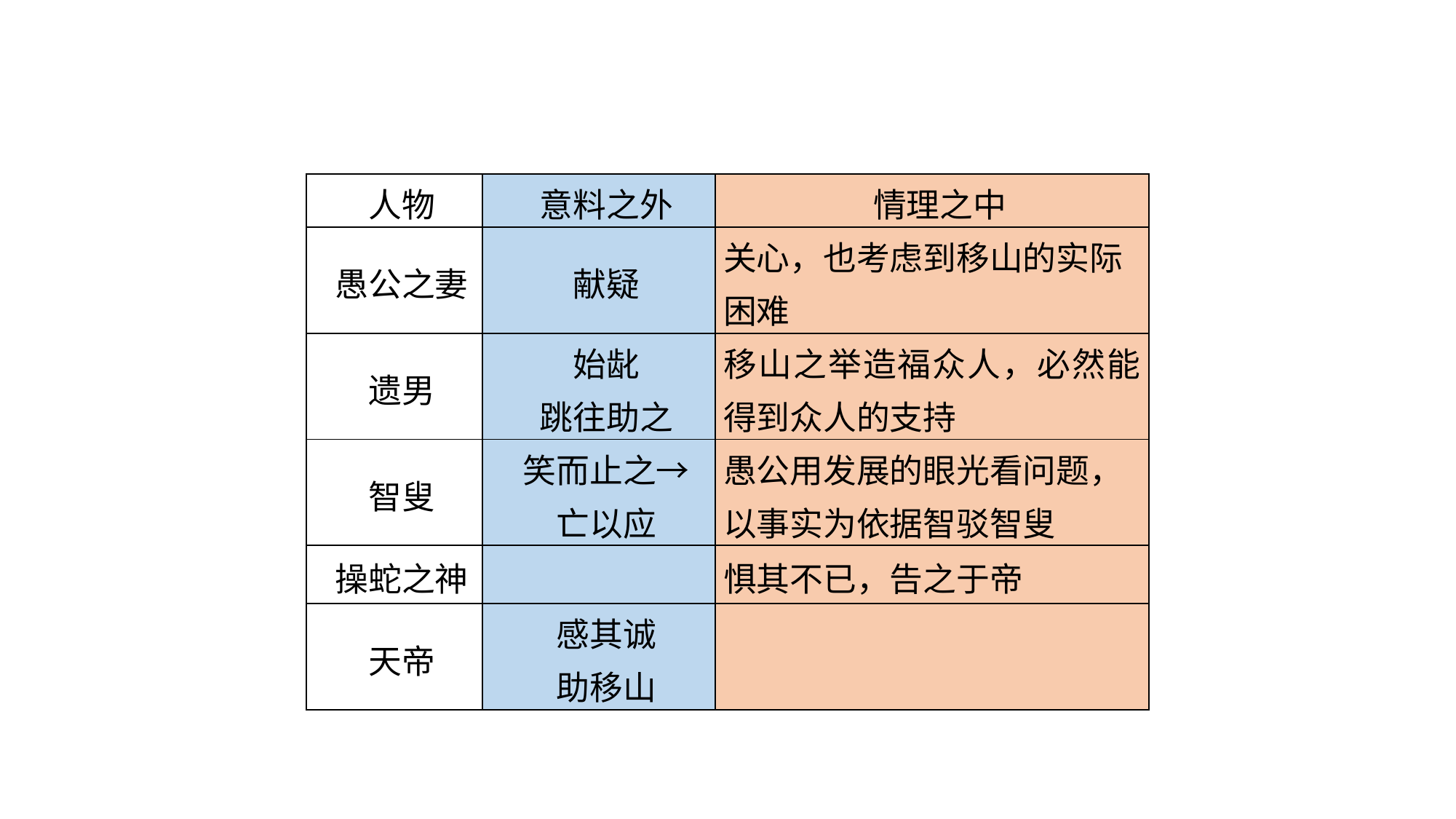

| 人物 | 意料之外 | 情理之中 |
| --- | --- | --- |
| 愚公之妻 | 献疑 | 关心，也考虑到移山的实际困难 |
| 遗男 | 始龀 跳往助之 | 移山之举造福众人，必然能得到众人的支持 |
| 智叟 | 笑而止之→ 亡以应 | 愚公用发展的眼光看问题， 以事实为依据智驳智叟 |
| 操蛇之神 |  | 惧其不已，告之于帝 |
| 天帝 | 感其诚 助移山 |  |